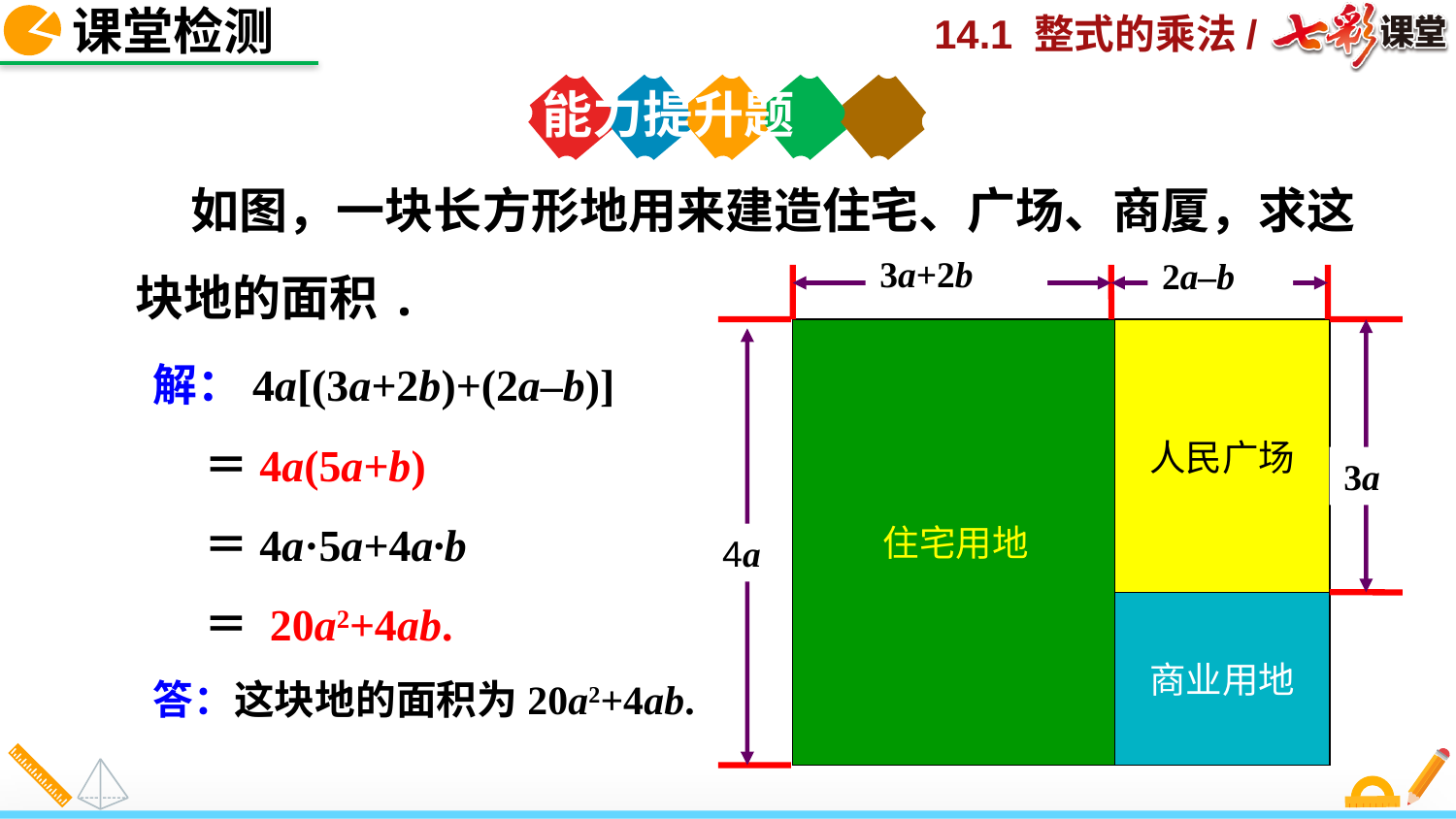

课堂检测

能力提升题

    如图，一块长方形地用来建造住宅、广场、商厦，求这块地的面积.
3a+2b
2a–b

住宅用地
人民广场

3a
4a
商业用地

解：4a[(3a+2b)+(2a–b)]
    ＝4a(5a+b)
    ＝4a·5a+4a·b
    ＝ 20a2+4ab.
答：这块地的面积为20a2+4ab.